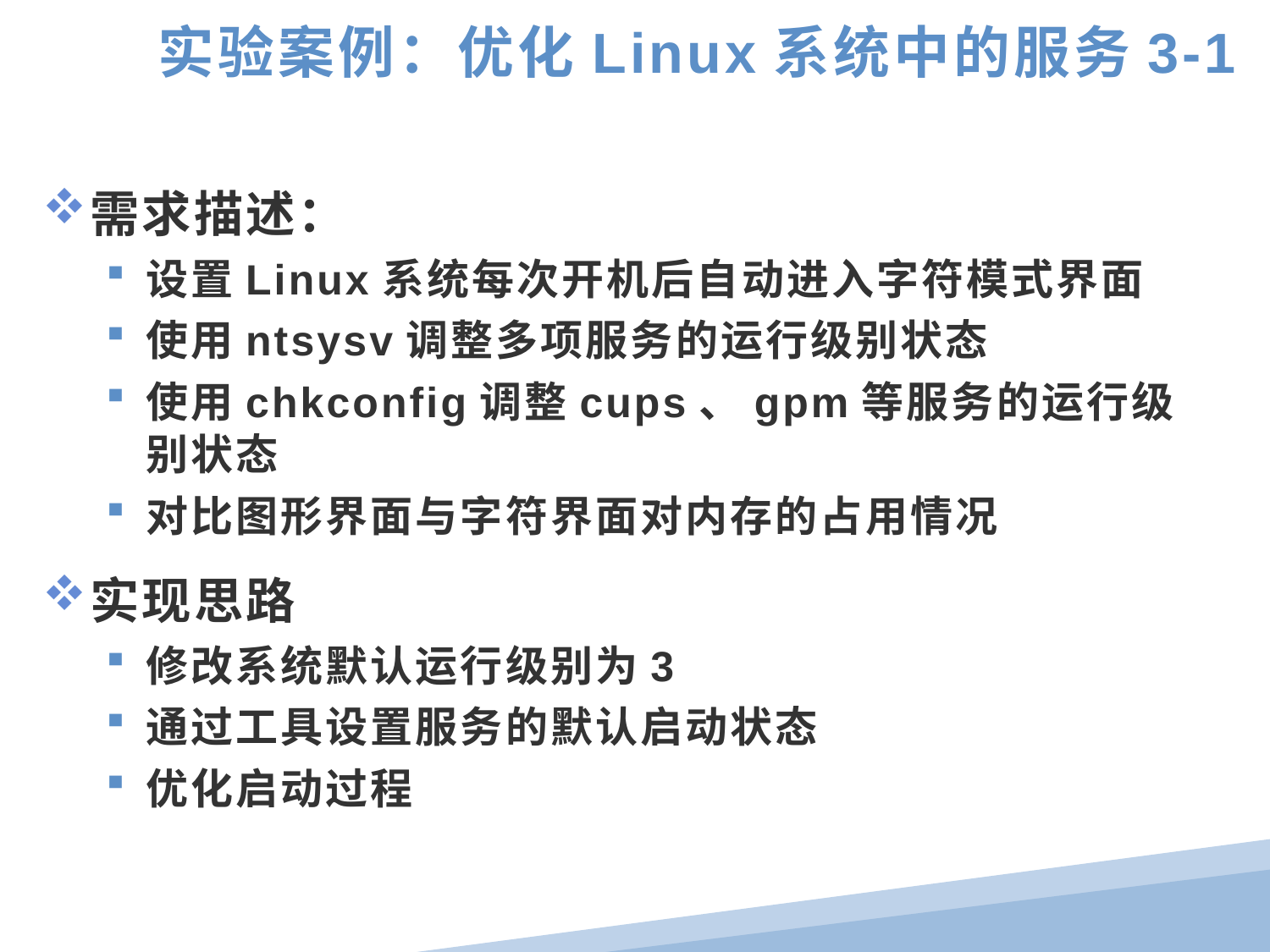

实验案例：优化Linux系统中的服务3-1
需求描述：
设置Linux系统每次开机后自动进入字符模式界面
使用ntsysv调整多项服务的运行级别状态
使用chkconfig调整cups、gpm等服务的运行级别状态
对比图形界面与字符界面对内存的占用情况
实现思路
修改系统默认运行级别为3
通过工具设置服务的默认启动状态
优化启动过程